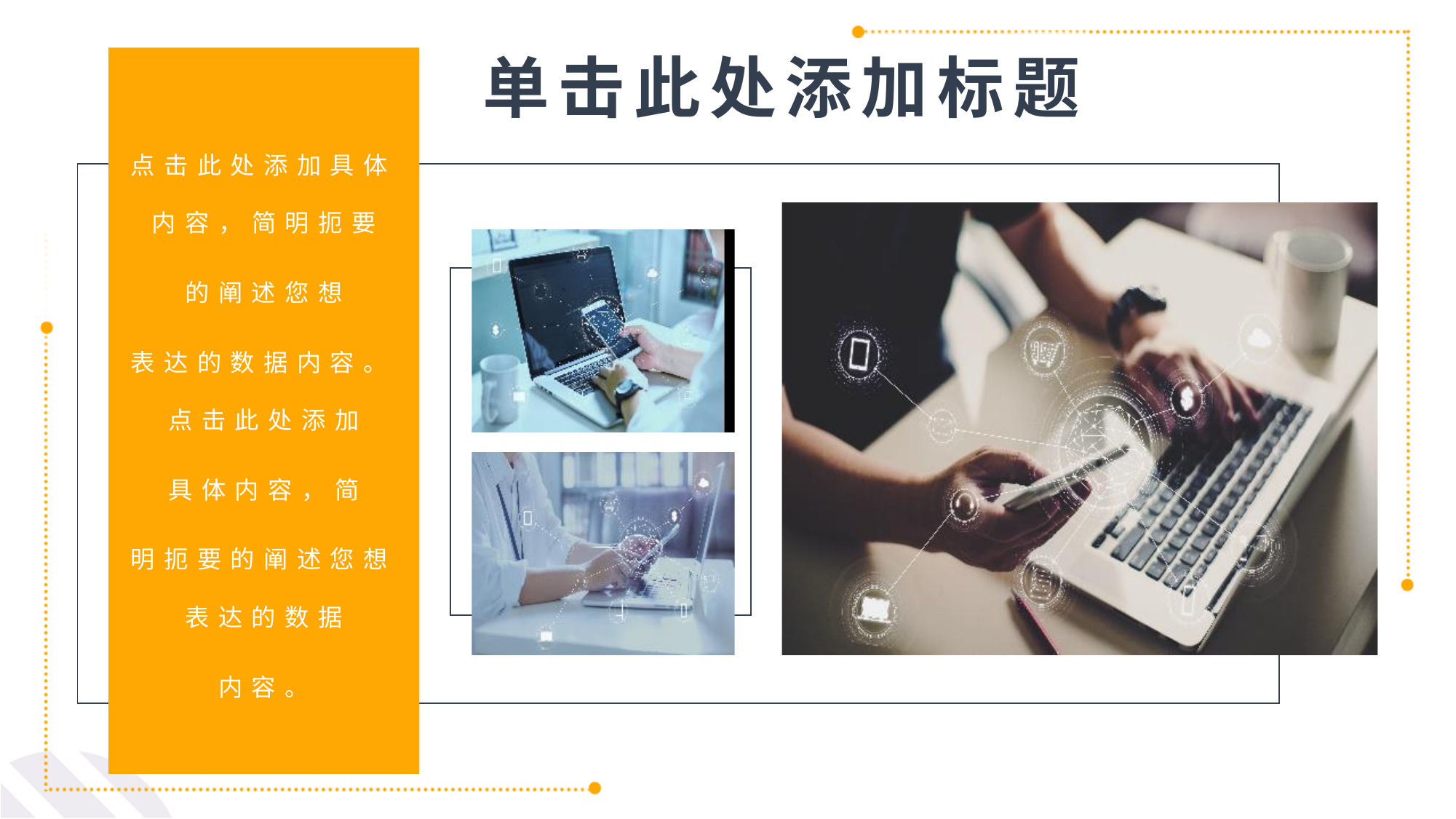

单击此处添加标题
点击此处添加具体内容，简明扼要
的阐述您想
表达的数据内容。点击此处添加
具体内容，简
明扼要的阐述您想表达的数据
内容。